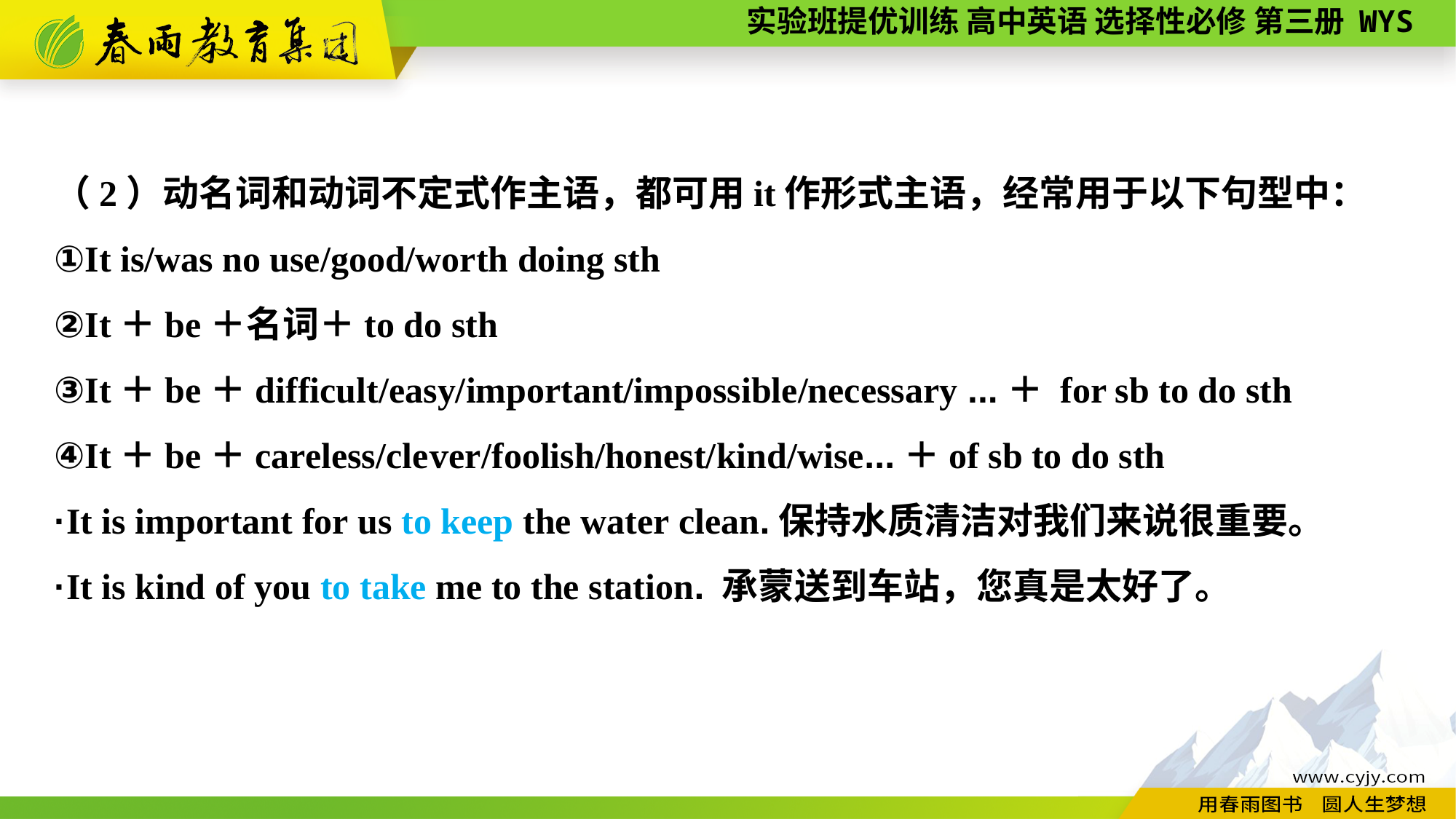

（2）动名词和动词不定式作主语，都可用it作形式主语，经常用于以下句型中：
①It is/was no use/good/worth doing sth
②It＋be＋名词＋to do sth
③It＋be＋difficult/easy/important/impossible/necessary ...＋ for sb to do sth
④It＋be＋careless/clever/foolish/honest/kind/wise...＋of sb to do sth
·It is important for us to keep the water clean.保持水质清洁对我们来说很重要。
·It is kind of you to take me to the station. 承蒙送到车站，您真是太好了。